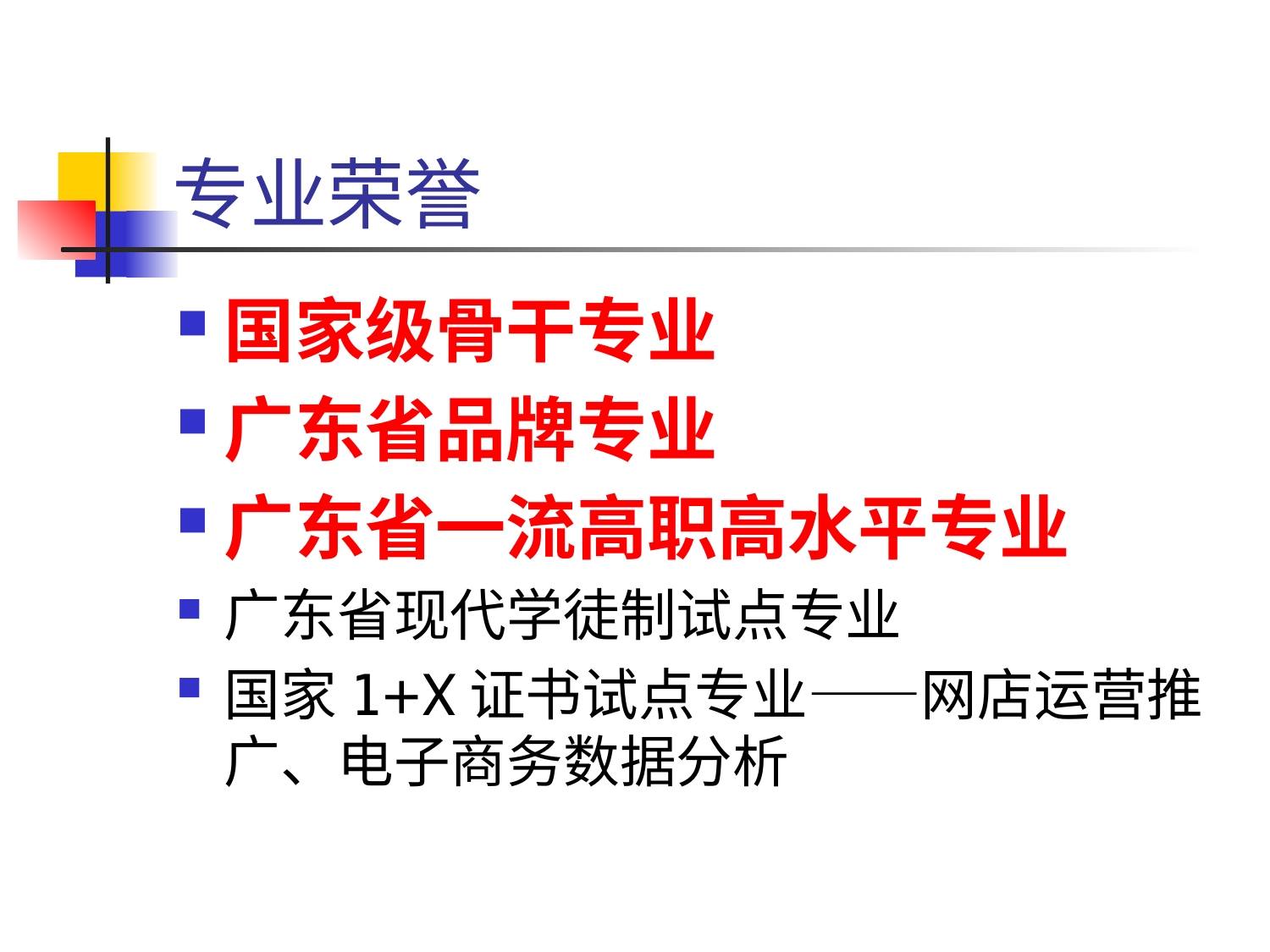

# 专业荣誉
国家级骨干专业
广东省品牌专业
广东省一流高职高水平专业
广东省现代学徒制试点专业
国家1+X证书试点专业——网店运营推广、电子商务数据分析